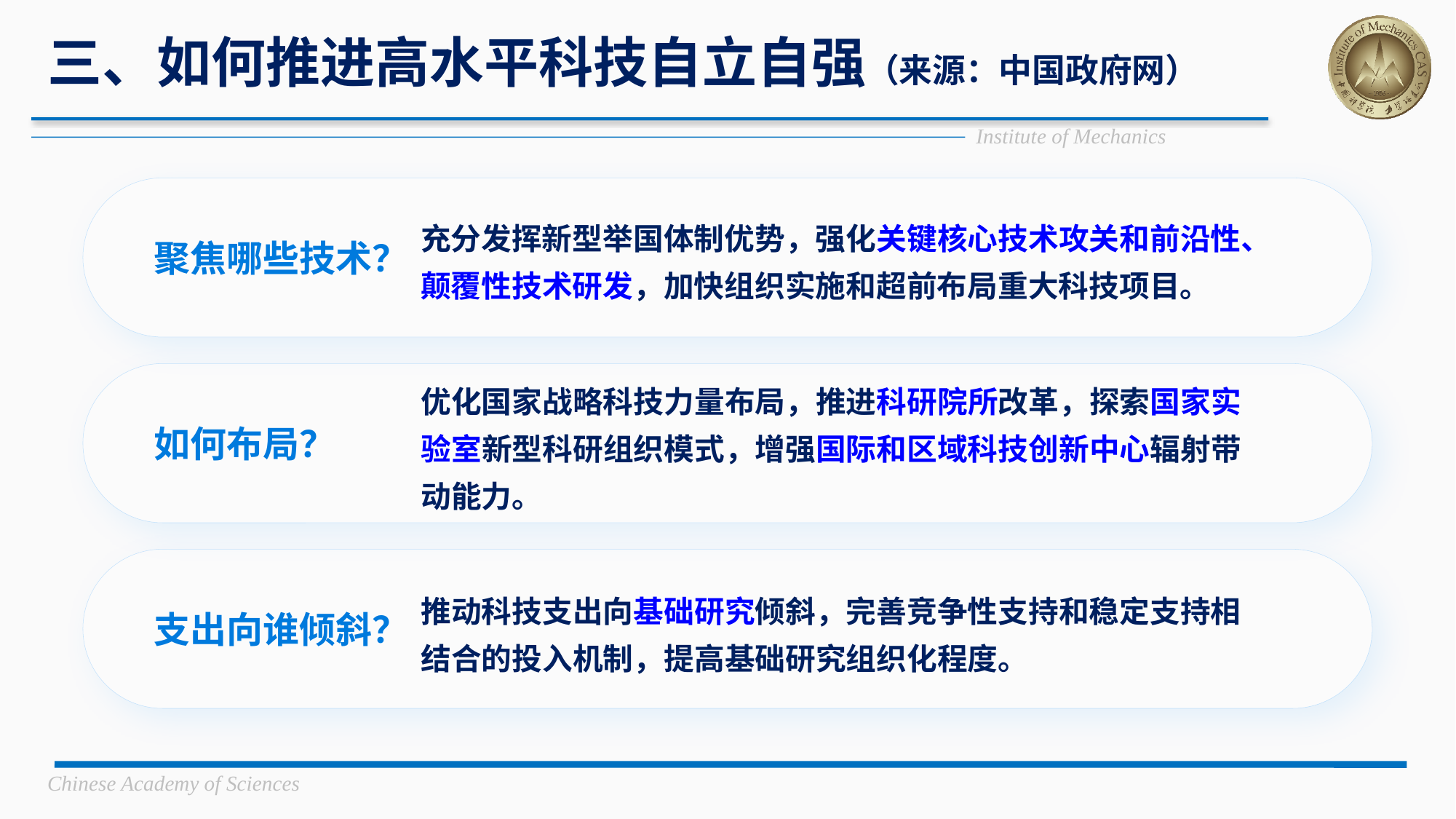

# 三、如何推进高水平科技自立自强（来源：中国政府网）

聚焦哪些技术？
充分发挥新型举国体制优势，强化关键核心技术攻关和前沿性、颠覆性技术研发，加快组织实施和超前布局重大科技项目。

如何布局？
优化国家战略科技力量布局，推进科研院所改革，探索国家实验室新型科研组织模式，增强国际和区域科技创新中心辐射带动能力。

支出向谁倾斜？
推动科技支出向基础研究倾斜，完善竞争性支持和稳定支持相结合的投入机制，提高基础研究组织化程度。
14